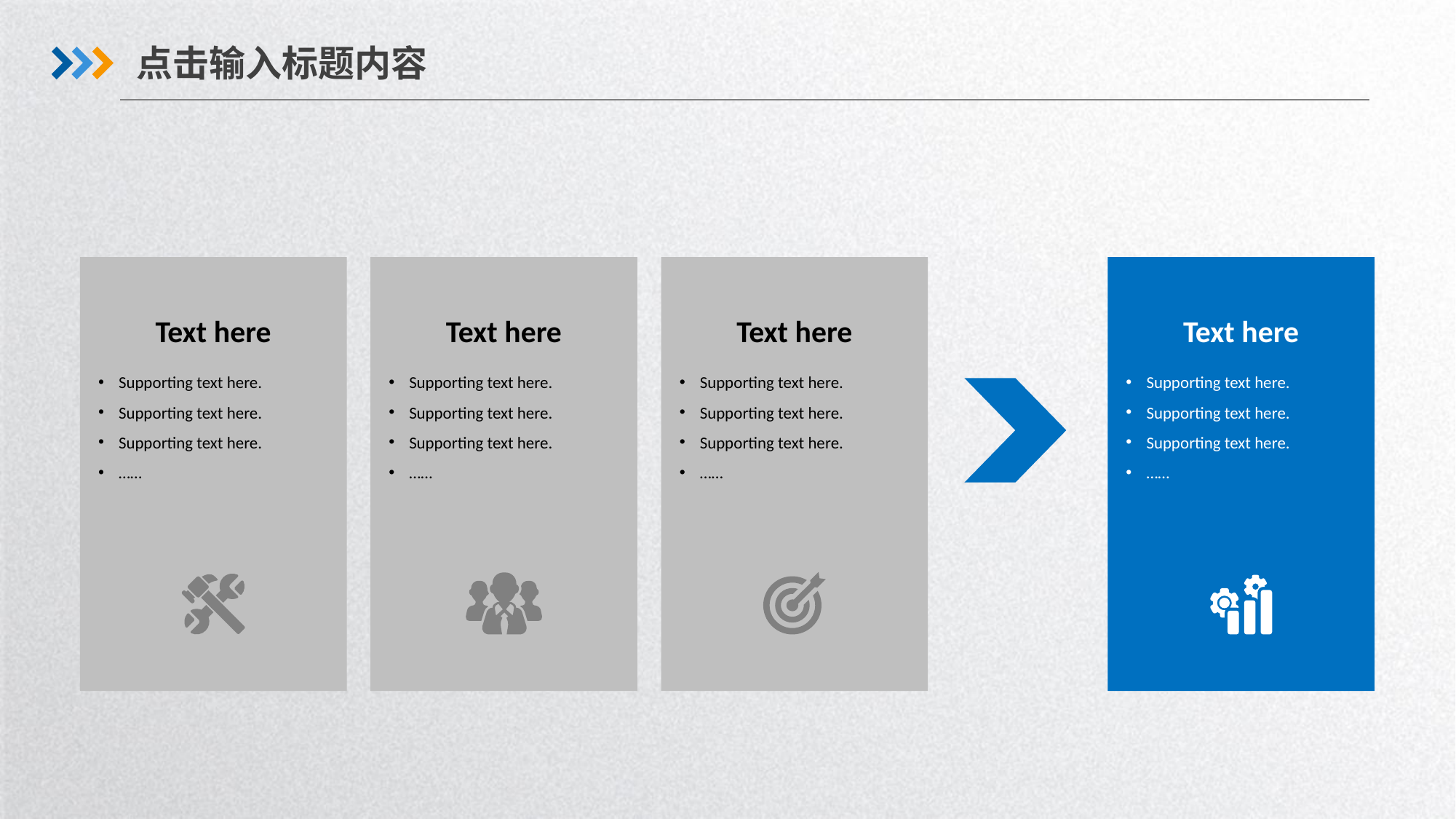

点击输入标题内容

Text here
Supporting text here.
Supporting text here.
Supporting text here.
……

Text here
Supporting text here.
Supporting text here.
Supporting text here.
……

Text here
Supporting text here.
Supporting text here.
Supporting text here.
……

Text here
Supporting text here.
Supporting text here.
Supporting text here.
……